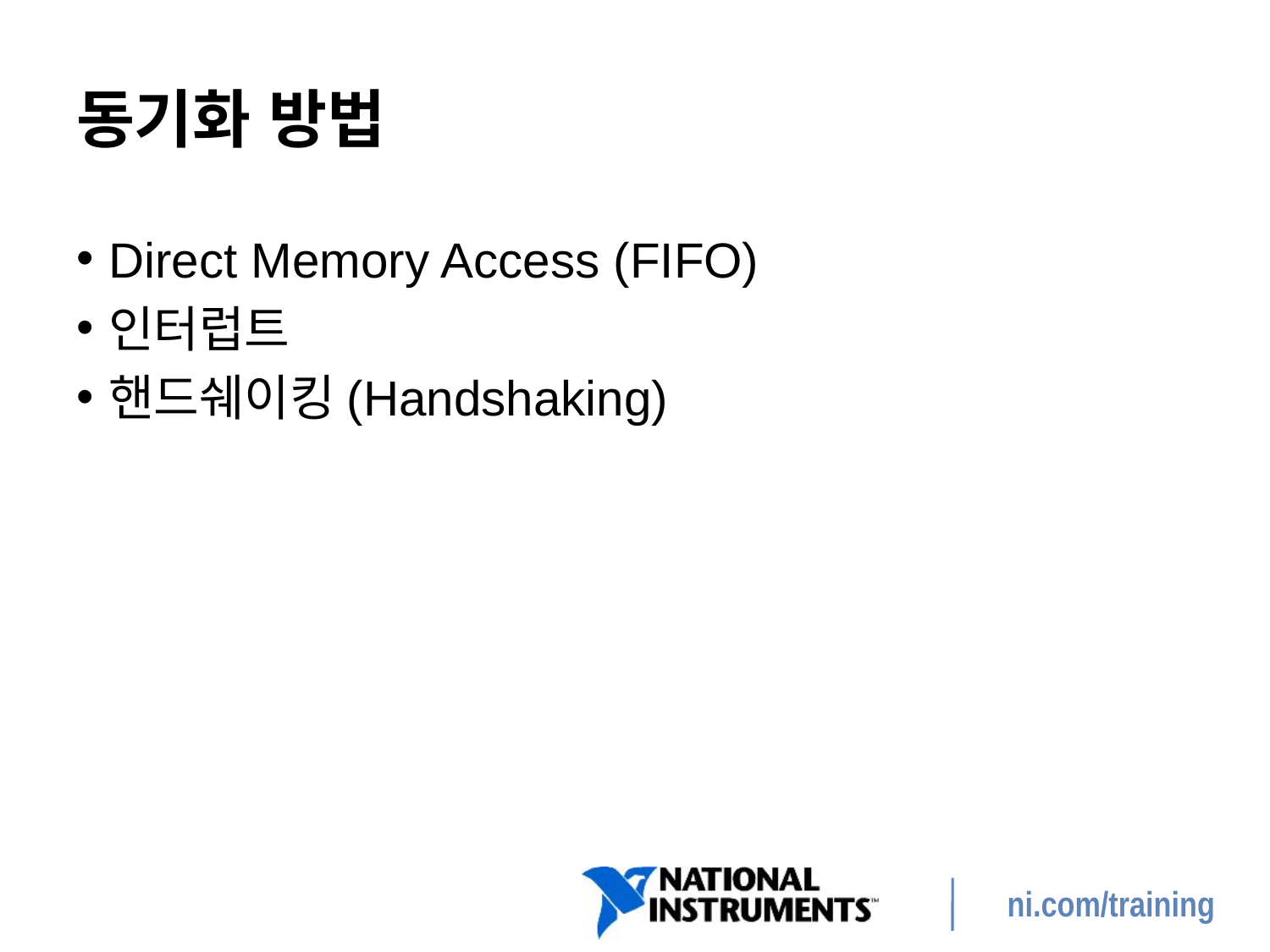

# 동기화 방법
Direct Memory Access (FIFO)
인터럽트
핸드쉐이킹(Handshaking)